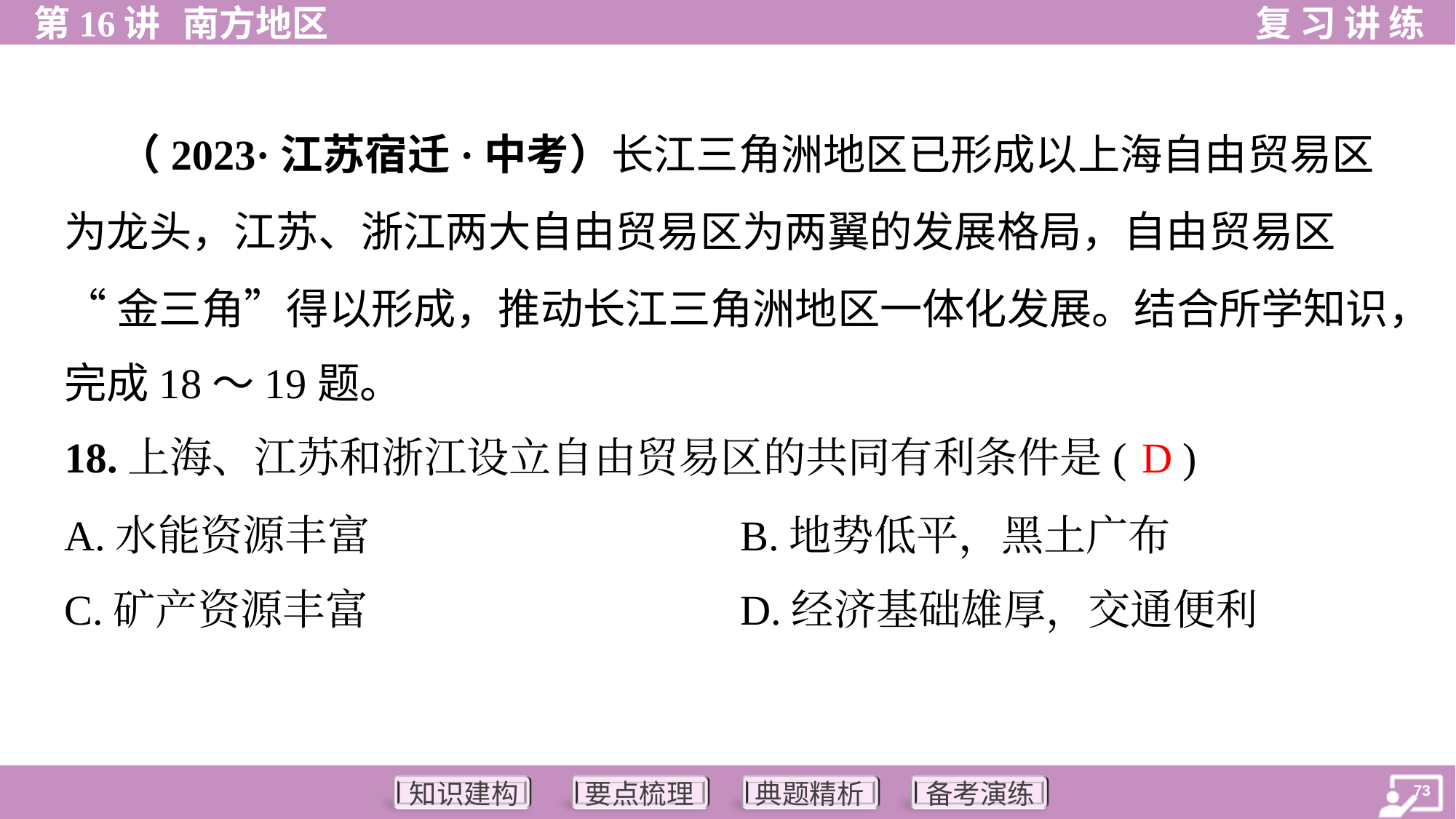

（2023·江苏宿迁·中考）长江三角洲地区已形成以上海自由贸易区
为龙头，江苏、浙江两大自由贸易区为两翼的发展格局，自由贸易区
“金三角”得以形成，推动长江三角洲地区一体化发展。结合所学知识，
完成18～19题。
D
18.上海、江苏和浙江设立自由贸易区的共同有利条件是(     )
A.水能资源丰富	B.地势低平，黑土广布
C.矿产资源丰富	D.经济基础雄厚，交通便利